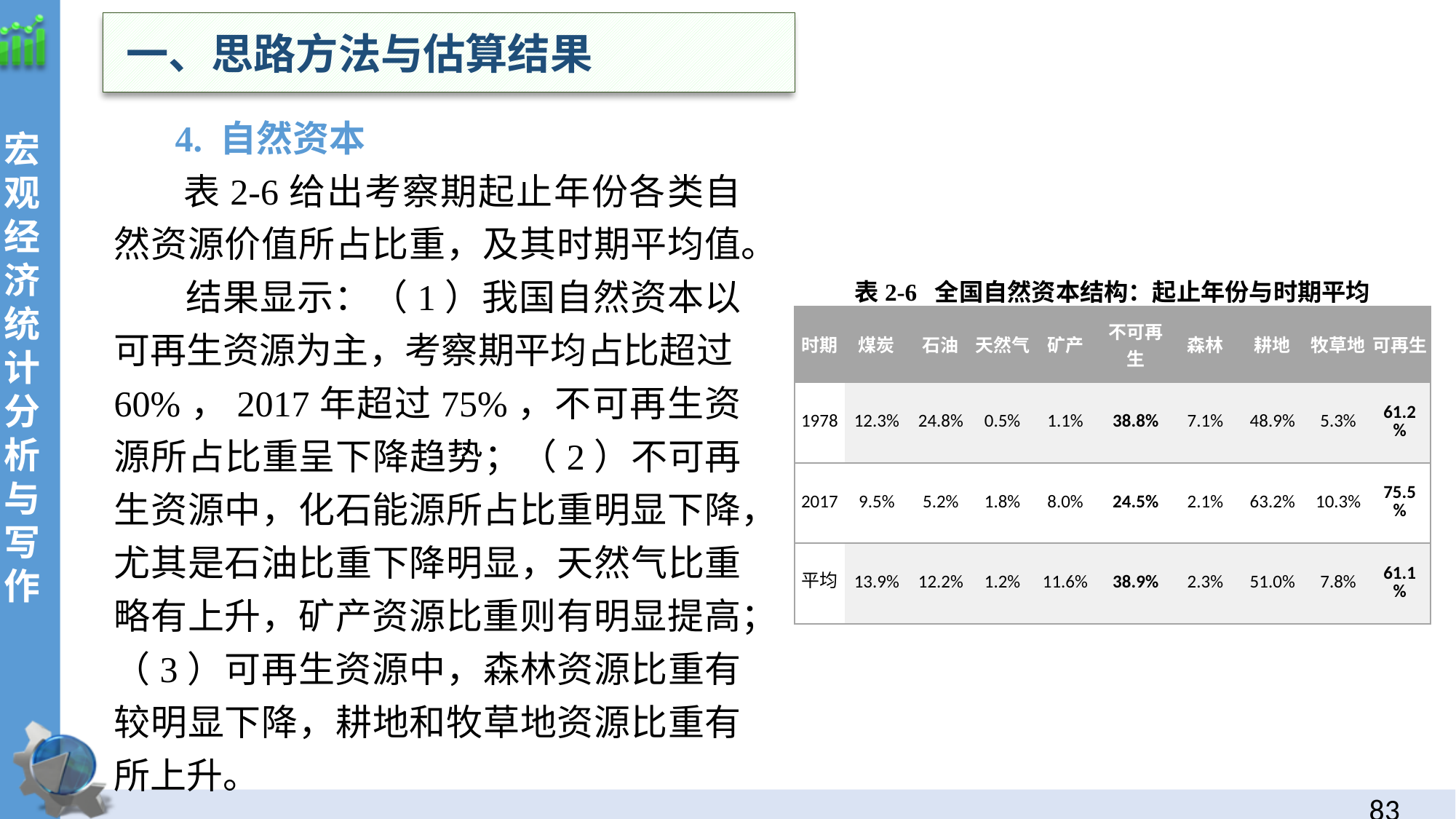

一、思路方法与估算结果
           4. 自然资本
         表2-6给出考察期起止年份各类自然资源价值所占比重，及其时期平均值。
          结果显示：（1）我国自然资本以可再生资源为主，考察期平均占比超过60%，2017年超过75%，不可再生资源所占比重呈下降趋势；（2）不可再生资源中，化石能源所占比重明显下降，尤其是石油比重下降明显，天然气比重略有上升，矿产资源比重则有明显提高；（3）可再生资源中，森林资源比重有较明显下降，耕地和牧草地资源比重有所上升。

表2-6  全国自然资本结构：起止年份与时期平均
| 时期 | 煤炭 | 石油 | 天然气 | 矿产 | 不可再生 | 森林 | 耕地 | 牧草地 | 可再生 |
| --- | --- | --- | --- | --- | --- | --- | --- | --- | --- |
| 1978 | 12.3% | 24.8% | 0.5% | 1.1% | 38.8% | 7.1% | 48.9% | 5.3% | 61.2% |
| 2017 | 9.5% | 5.2% | 1.8% | 8.0% | 24.5% | 2.1% | 63.2% | 10.3% | 75.5% |
| 平均 | 13.9% | 12.2% | 1.2% | 11.6% | 38.9% | 2.3% | 51.0% | 7.8% | 61.1% |
83